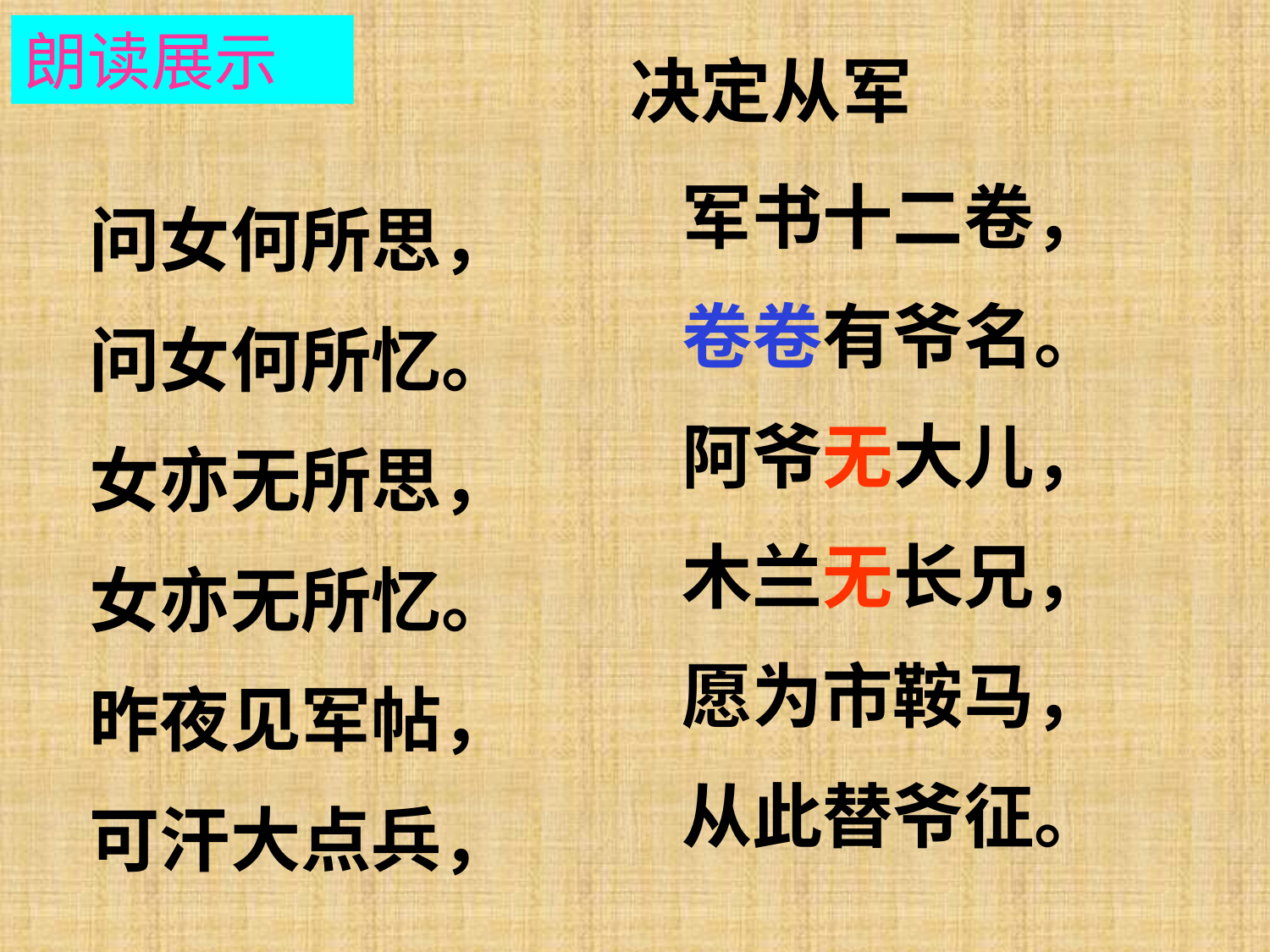

朗读展示
决定从军
军书十二卷，
卷卷有爷名。
阿爷无大儿，
木兰无长兄，
愿为市鞍马，
从此替爷征。
问女何所思，
问女何所忆。
女亦无所思，
女亦无所忆。
昨夜见军帖，
可汗大点兵，